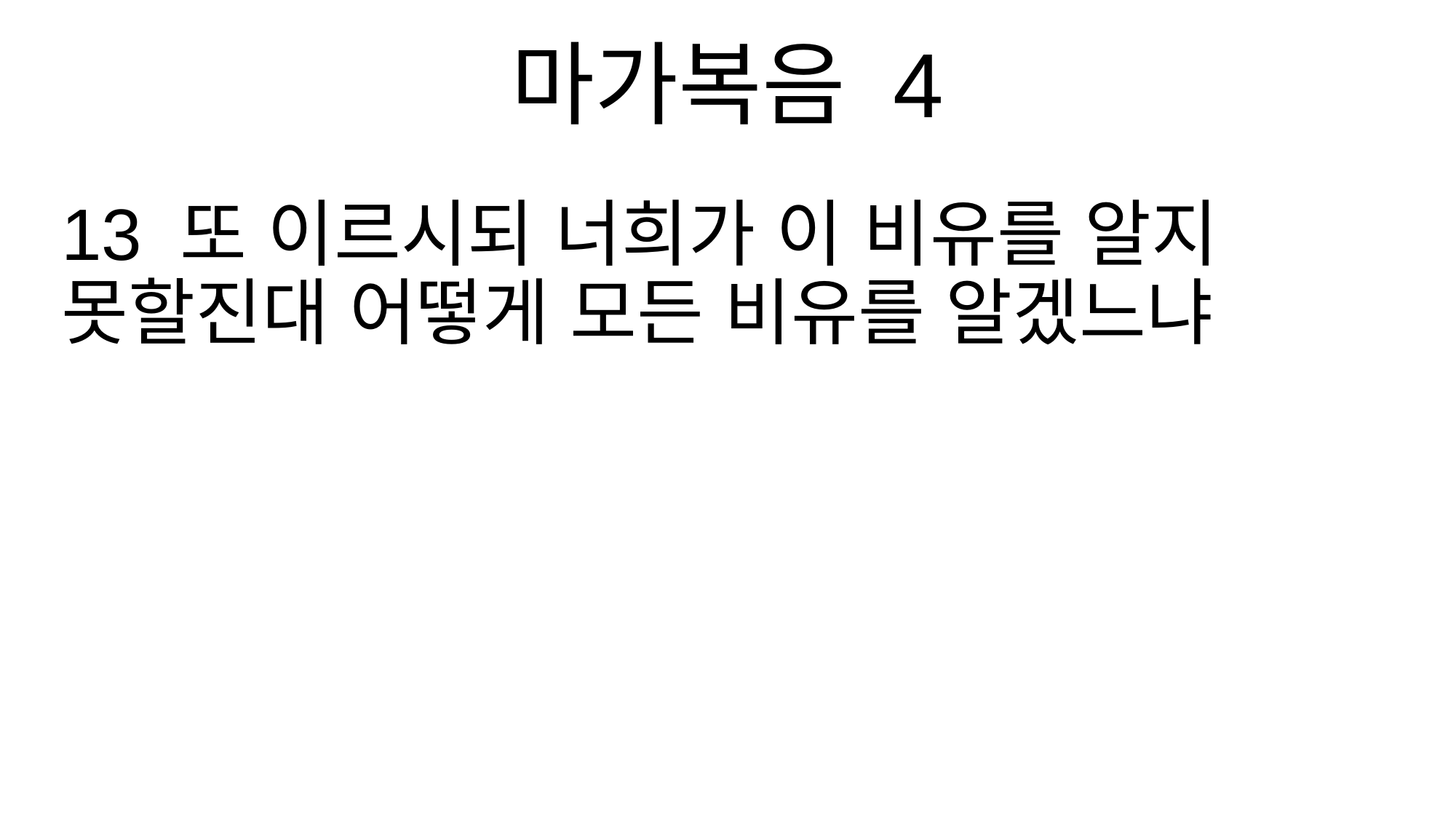

마가복음 4
13 또 이르시되 너희가 이 비유를 알지 못할진대 어떻게 모든 비유를 알겠느냐